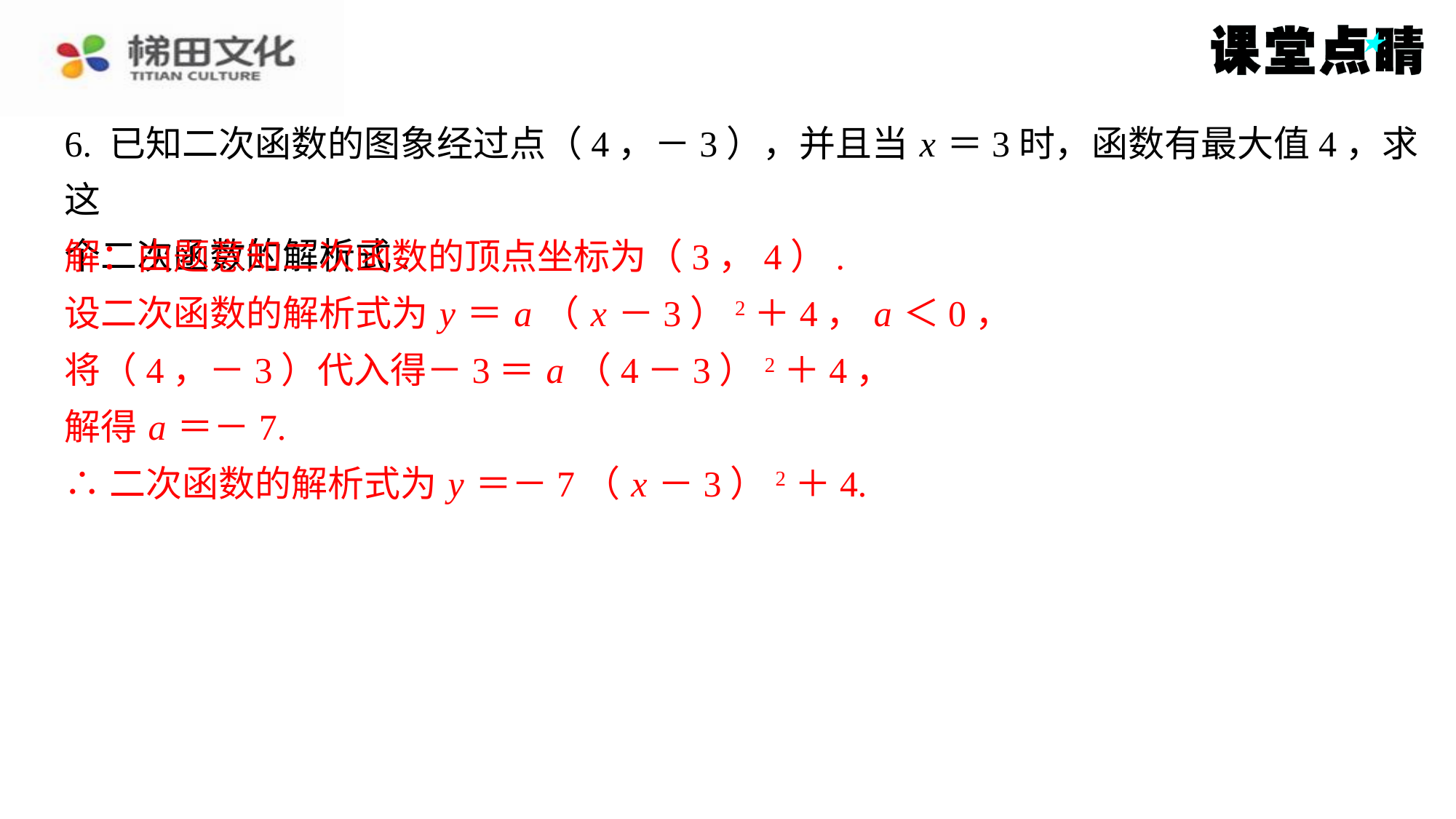

6. 已知二次函数的图象经过点（4，－3），并且当 x ＝3时，函数有最大值4，求这
个二次函数的解析式.
解：由题意知二次函数的顶点坐标为（3，4）.
设二次函数的解析式为 y ＝ a （ x －3）2＋4， a ＜0，
将（4，－3）代入得－3＝ a （4－3）2＋4，
解得 a ＝－7.
∴二次函数的解析式为 y ＝－7（ x －3）2＋4.
解：由题意知二次函数的顶点坐标为（3，4）.
设二次函数的解析式为 y ＝ a （ x －3）2＋4， a ＜0，
将（4，－3）代入得－3＝ a （4－3）2＋4，
解得 a ＝－7.
∴二次函数的解析式为 y ＝－7（ x －3）2＋4.